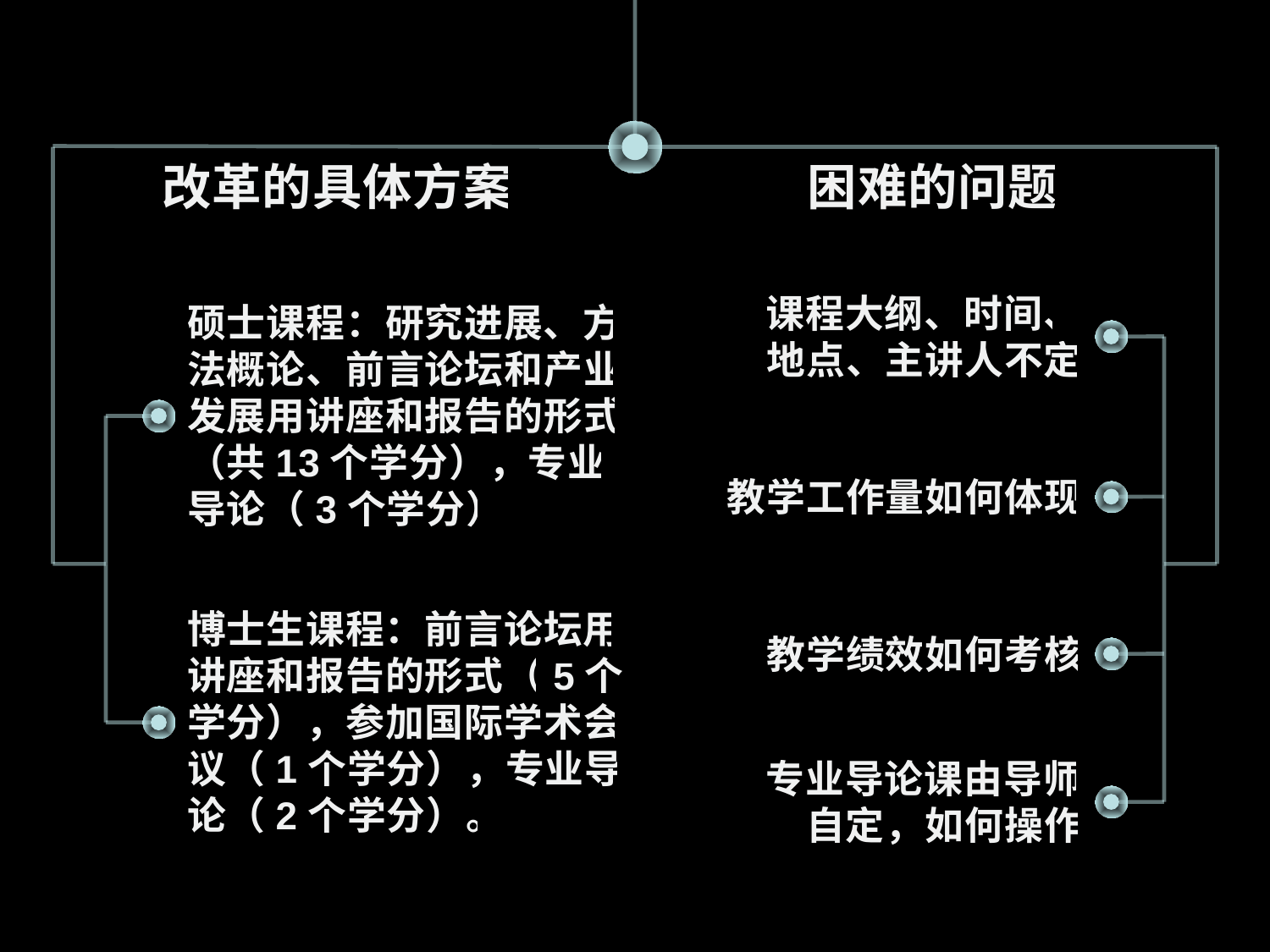

改革的具体方案
困难的问题
课程大纲、时间、地点、主讲人不定
硕士课程：研究进展、方法概论、前言论坛和产业发展用讲座和报告的形式（共13个学分），专业导论（3个学分）

教学工作量如何体现

博士生课程：前言论坛用讲座和报告的形式（5个学分），参加国际学术会议（1个学分），专业导论（2个学分）。
教学绩效如何考核

专业导论课由导师自定，如何操作